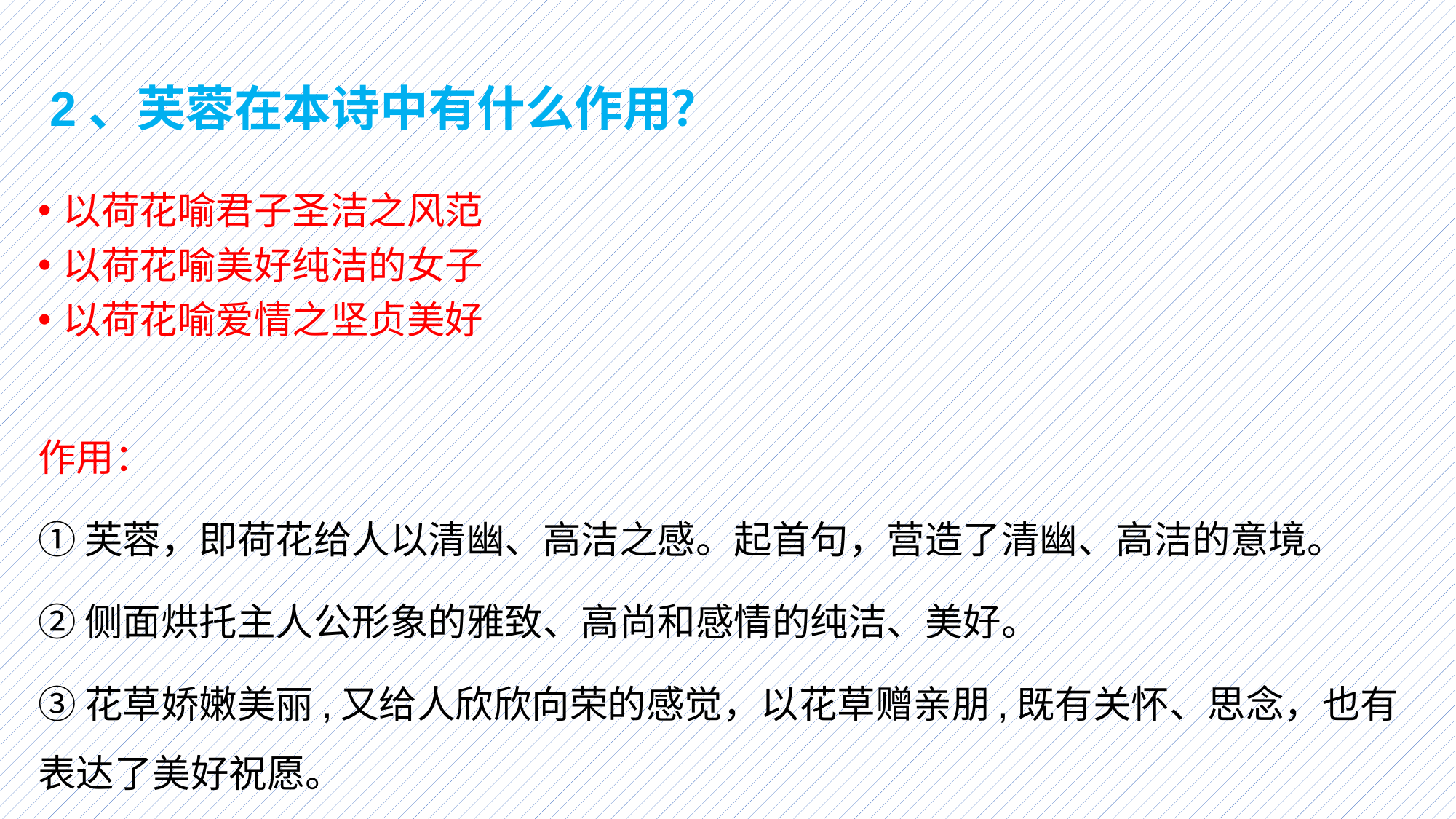

# 2、芙蓉在本诗中有什么作用？
以荷花喻君子圣洁之风范
以荷花喻美好纯洁的女子
以荷花喻爱情之坚贞美好

作用：
①芙蓉，即荷花给人以清幽、高洁之感。起首句，营造了清幽、高洁的意境。
②侧面烘托主人公形象的雅致、高尚和感情的纯洁、美好。
③花草娇嫩美丽,又给人欣欣向荣的感觉，以花草赠亲朋,既有关怀、思念，也有表达了美好祝愿。